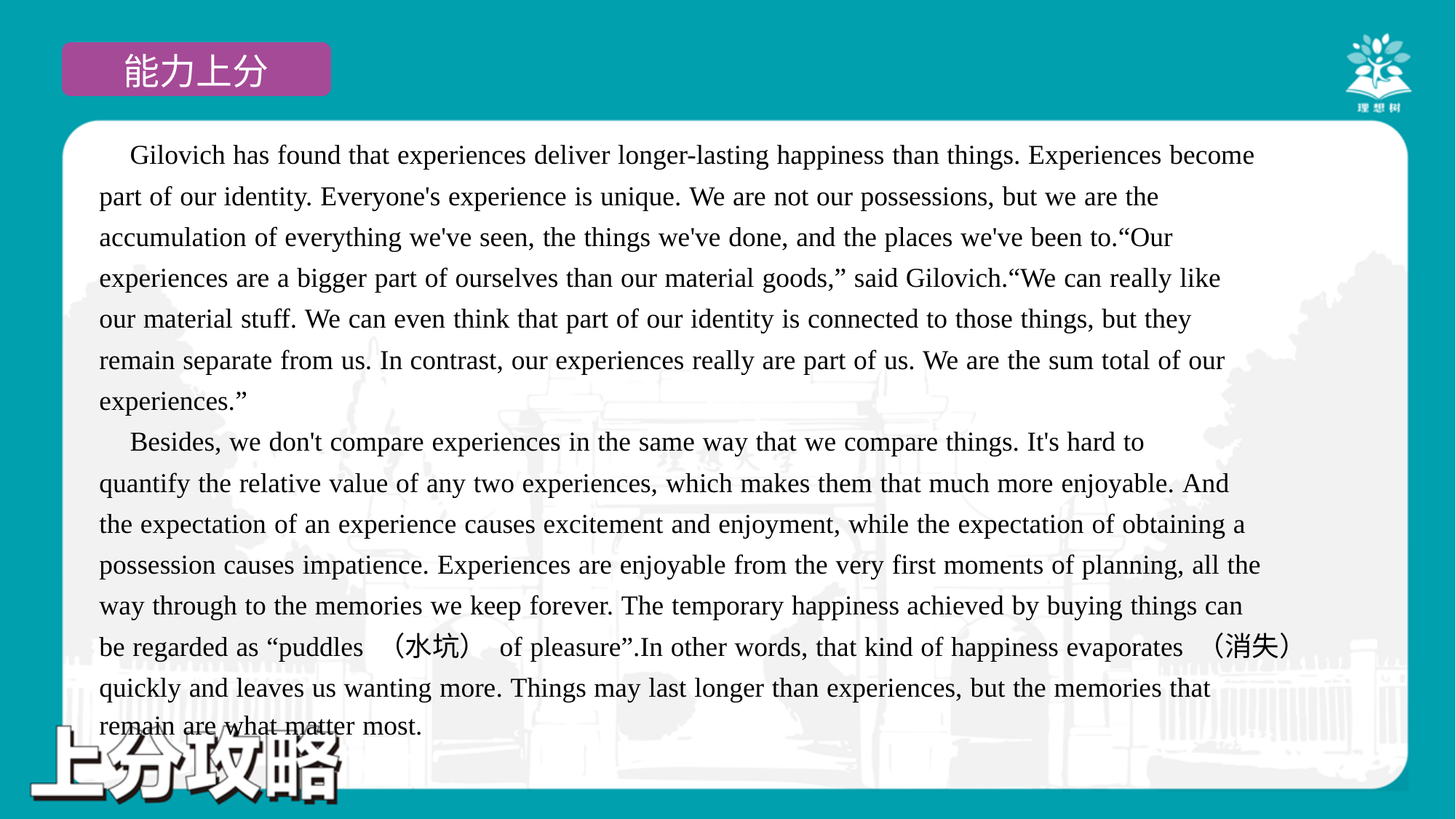

Gilovich has found that experiences deliver longer-lasting happiness than things. Experiences become
part of our identity. Everyone's experience is unique. We are not our possessions, but we are the
accumulation of everything we've seen, the things we've done, and the places we've been to.“Our
experiences are a bigger part of ourselves than our material goods,” said Gilovich.“We can really like
our material stuff. We can even think that part of our identity is connected to those things, but they
remain separate from us. In contrast, our experiences really are part of us. We are the sum total of our
experiences.”
    Besides, we don't compare experiences in the same way that we compare things. It's hard to
quantify the relative value of any two experiences, which makes them that much more enjoyable. And
the expectation of an experience causes excitement and enjoyment, while the expectation of obtaining a
possession causes impatience. Experiences are enjoyable from the very first moments of planning, all the
way through to the memories we keep forever. The temporary happiness achieved by buying things can
be regarded as “puddles （水坑） of pleasure”.In other words, that kind of happiness evaporates （消失）
quickly and leaves us wanting more. Things may last longer than experiences, but the memories that
remain are what matter most.#5